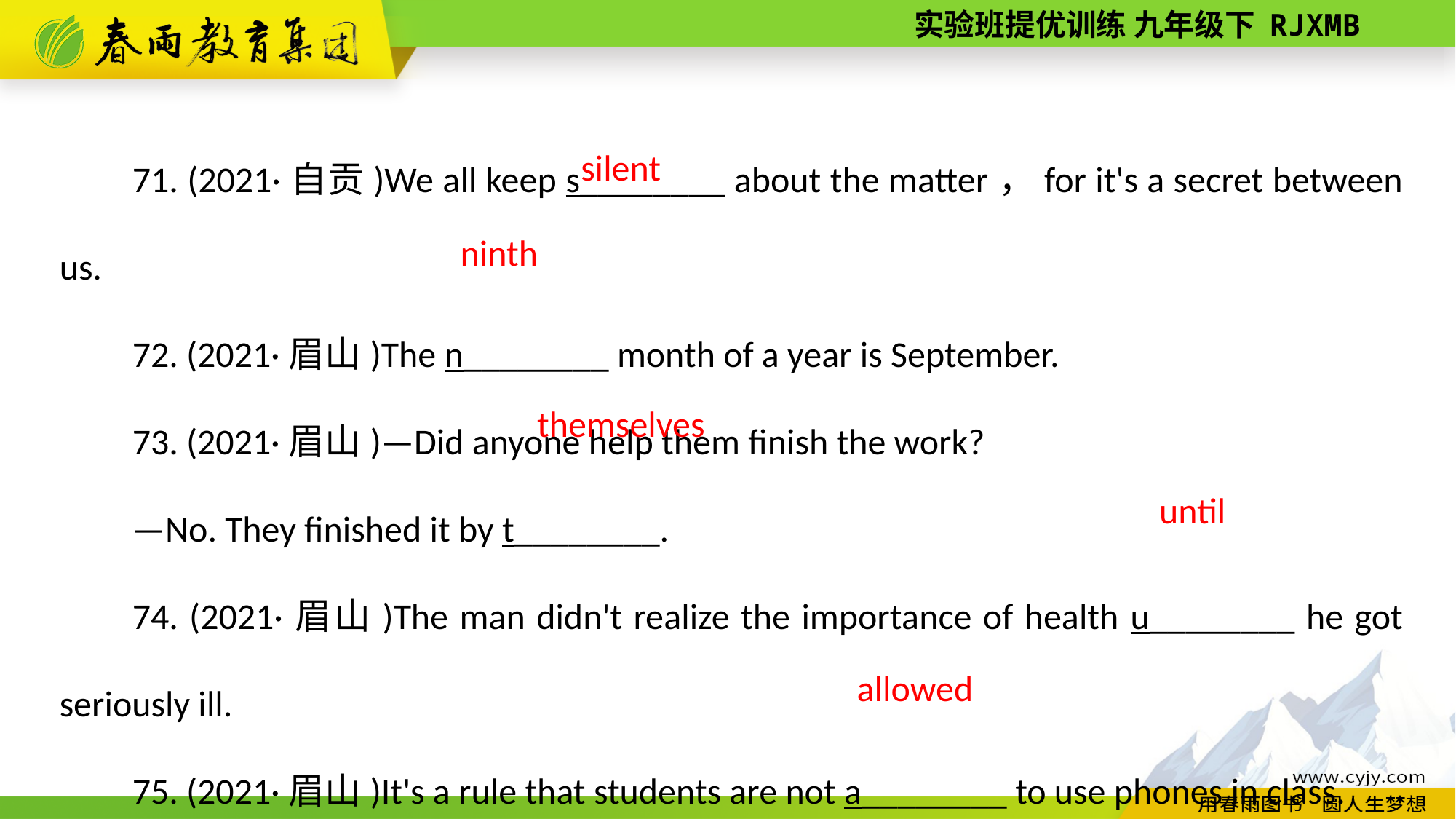

71. (2021·自贡)We all keep s________ about the matter，for it's a secret between us.
72. (2021·眉山)The n________ month of a year is September.
73. (2021·眉山)—Did anyone help them finish the work?
—No. They finished it by t________.
74. (2021·眉山)The man didn't realize the importance of health u________ he got seriously ill.
75. (2021·眉山)It's a rule that students are not a________ to use phones in class.
silent
 ninth
themselves
until
allowed